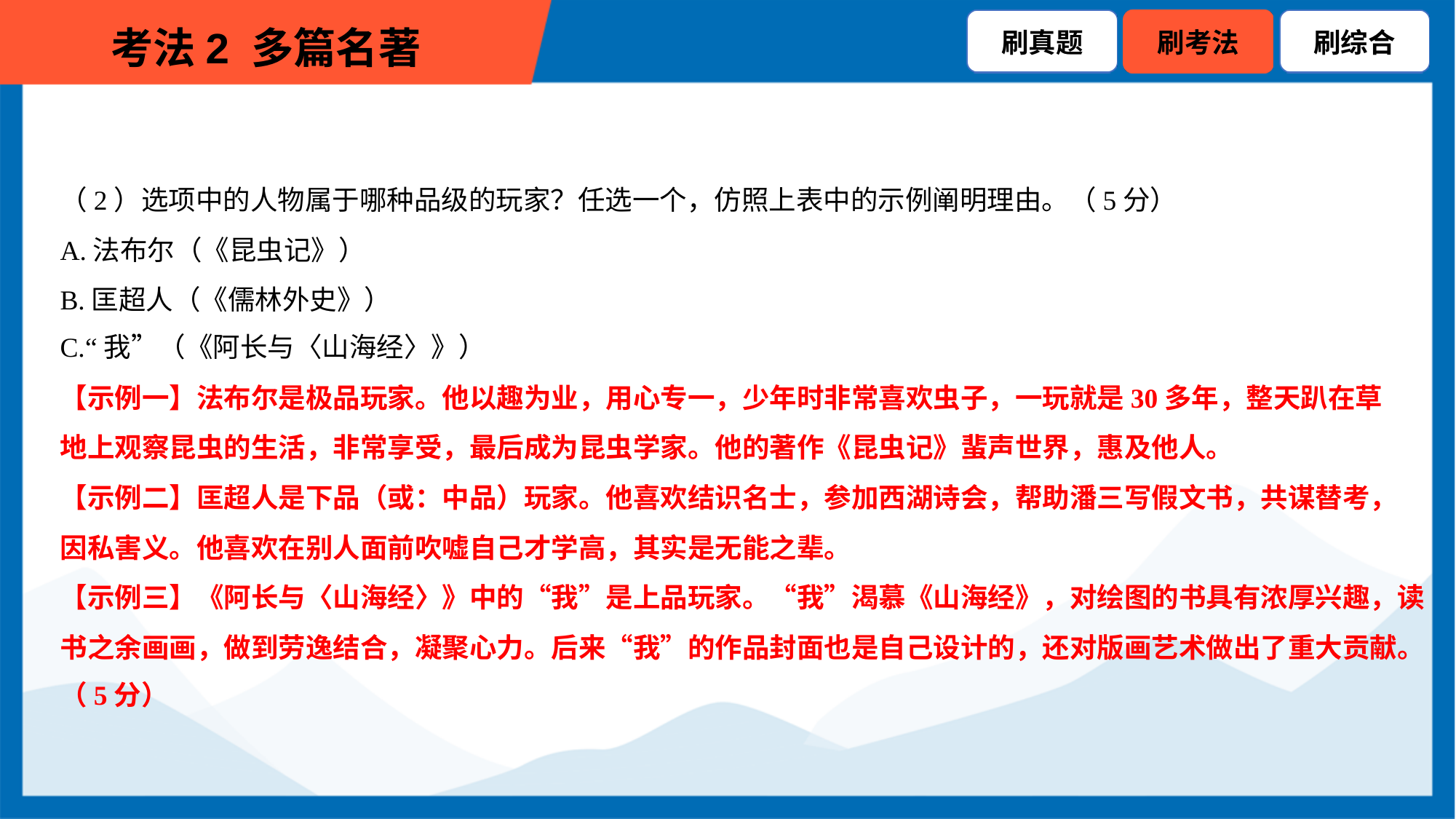

（2）选项中的人物属于哪种品级的玩家？任选一个，仿照上表中的示例阐明理由。（5分）
A.法布尔（《昆虫记》）
B.匡超人（《儒林外史》）
C.“我”（《阿长与〈山海经〉》）
【示例一】法布尔是极品玩家。他以趣为业，用心专一，少年时非常喜欢虫子，一玩就是30多年，整天趴在草
地上观察昆虫的生活，非常享受，最后成为昆虫学家。他的著作《昆虫记》蜚声世界，惠及他人。
【示例二】匡超人是下品（或：中品）玩家。他喜欢结识名士，参加西湖诗会，帮助潘三写假文书，共谋替考，
因私害义。他喜欢在别人面前吹嘘自己才学高，其实是无能之辈。
【示例三】《阿长与〈山海经〉》中的“我”是上品玩家。“我”渴慕《山海经》，对绘图的书具有浓厚兴趣，读
书之余画画，做到劳逸结合，凝聚心力。后来“我”的作品封面也是自己设计的，还对版画艺术做出了重大贡献。
（5分）